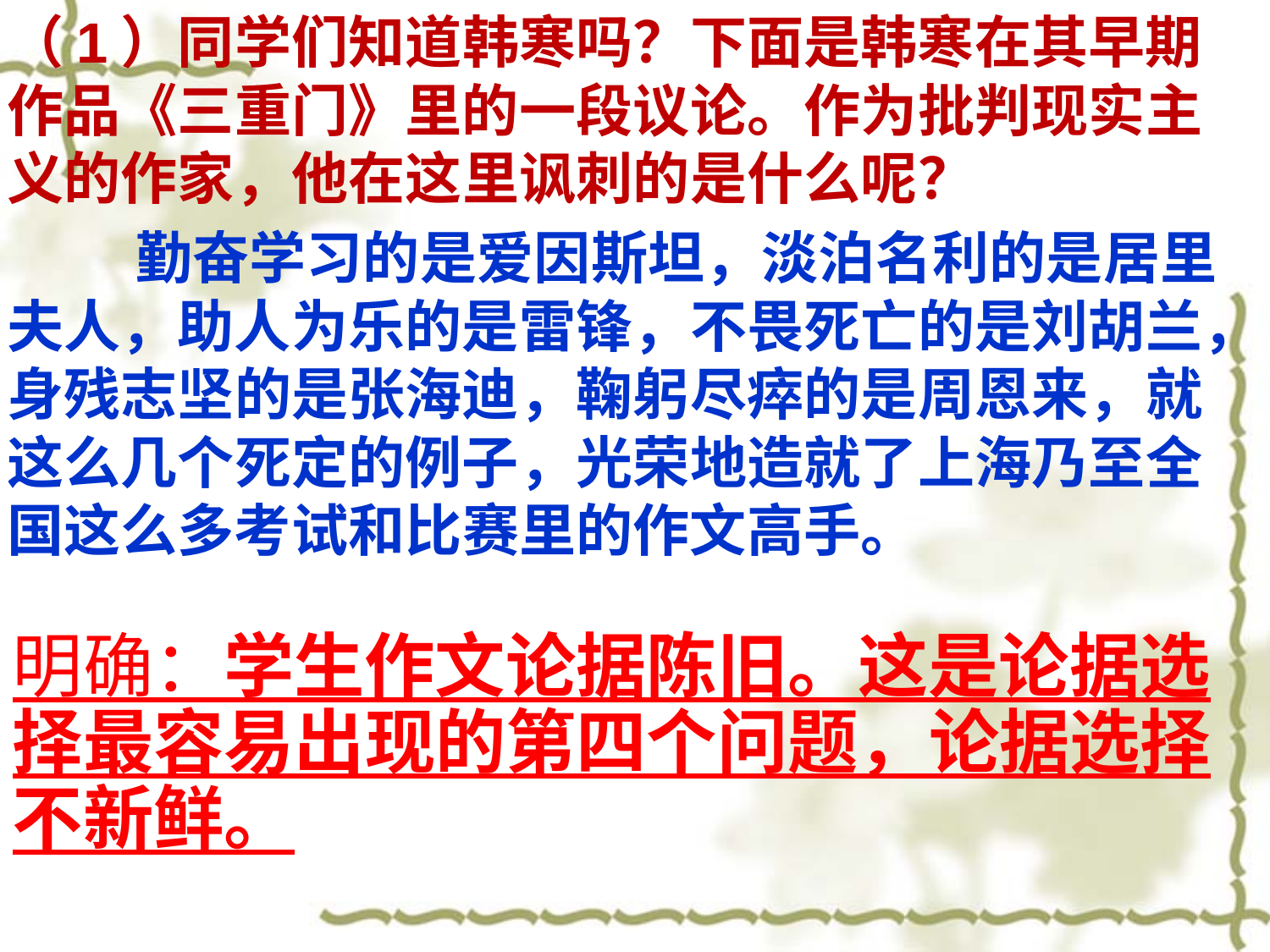

（1）同学们知道韩寒吗？下面是韩寒在其早期作品《三重门》里的一段议论。作为批判现实主义的作家，他在这里讽刺的是什么呢？
         勤奋学习的是爱因斯坦，淡泊名利的是居里夫人，助人为乐的是雷锋，不畏死亡的是刘胡兰，身残志坚的是张海迪，鞠躬尽瘁的是周恩来，就这么几个死定的例子，光荣地造就了上海乃至全国这么多考试和比赛里的作文高手。

明确：学生作文论据陈旧。这是论据选择最容易出现的第四个问题，论据选择不新鲜。